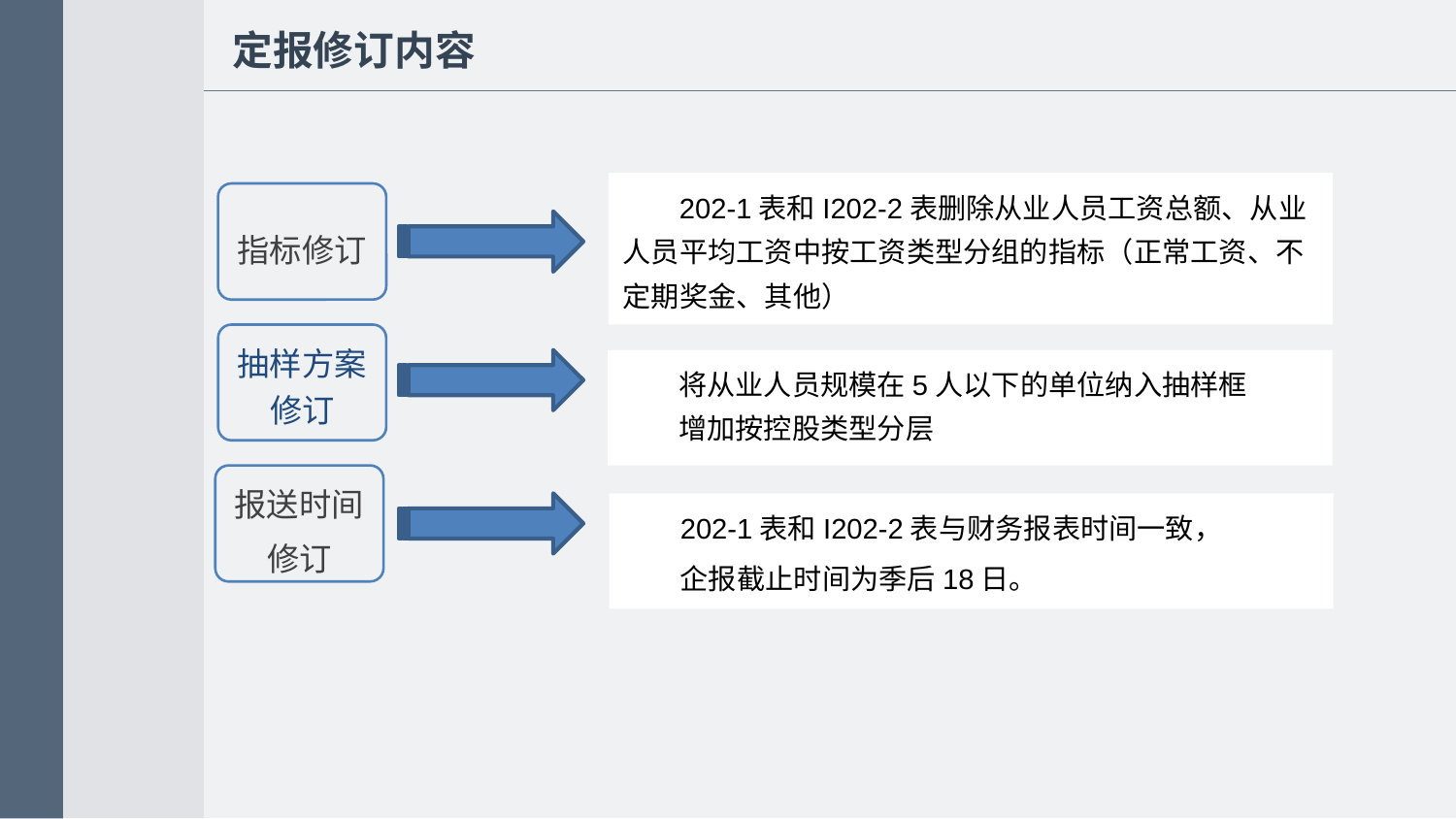

定报修订内容
202-1表和I202-2表删除从业人员工资总额、从业人员平均工资中按工资类型分组的指标（正常工资、不定期奖金、其他）
指标修订
抽样方案
修订
报送时间
修订

将从业人员规模在5人以下的单位纳入抽样框
增加按控股类型分层

202-1表和I202-2表与财务报表时间一致，
企报截止时间为季后18日。